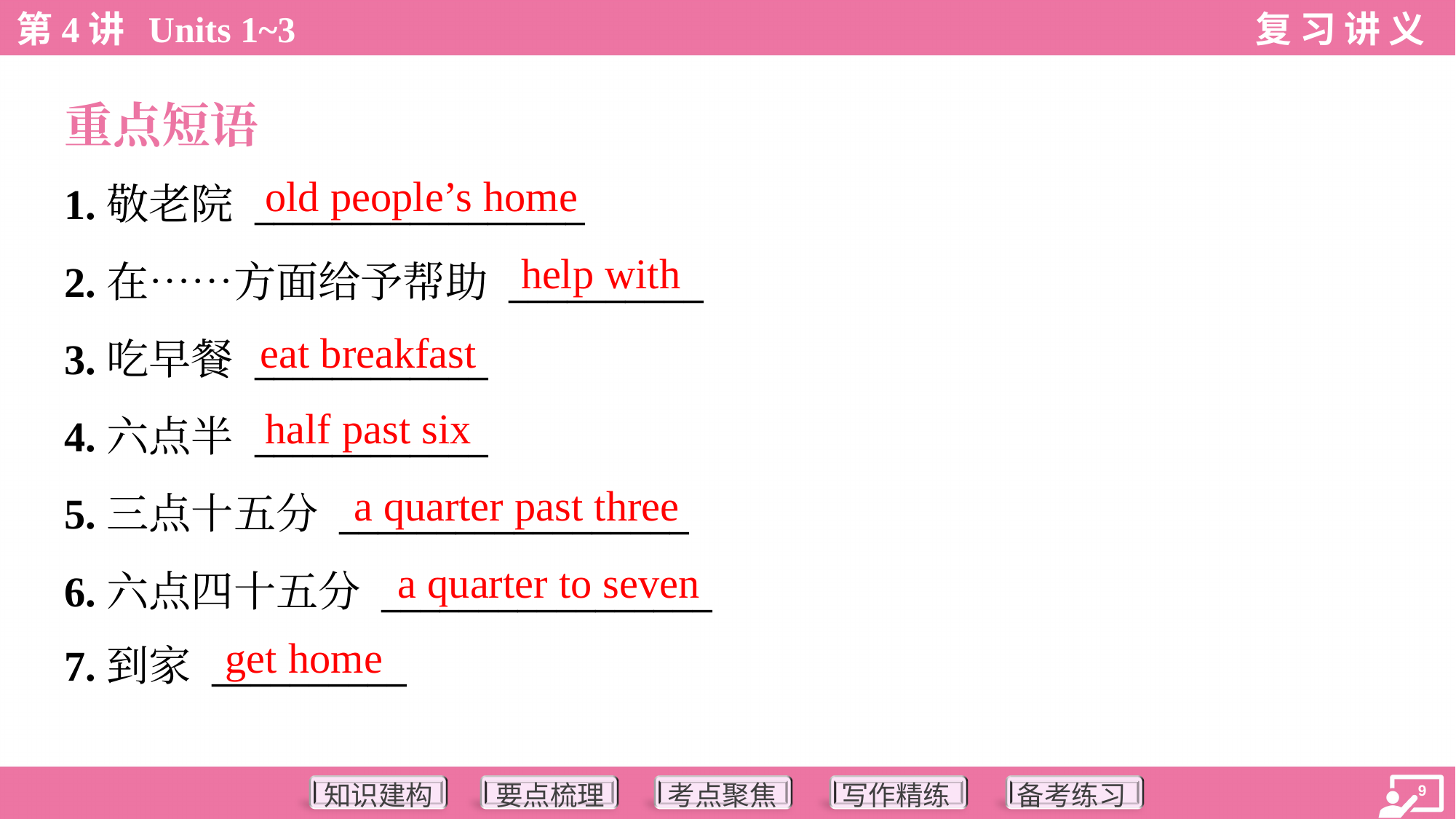

重点短语
old people’s home
1.敬老院 _________________
2.在……方面给予帮助 __________
3.吃早餐 ____________
4.六点半 ____________
5.三点十五分 __________________
6.六点四十五分 _________________
7.到家 __________
help with
eat breakfast
half past six
a quarter past three
a quarter to seven
get home